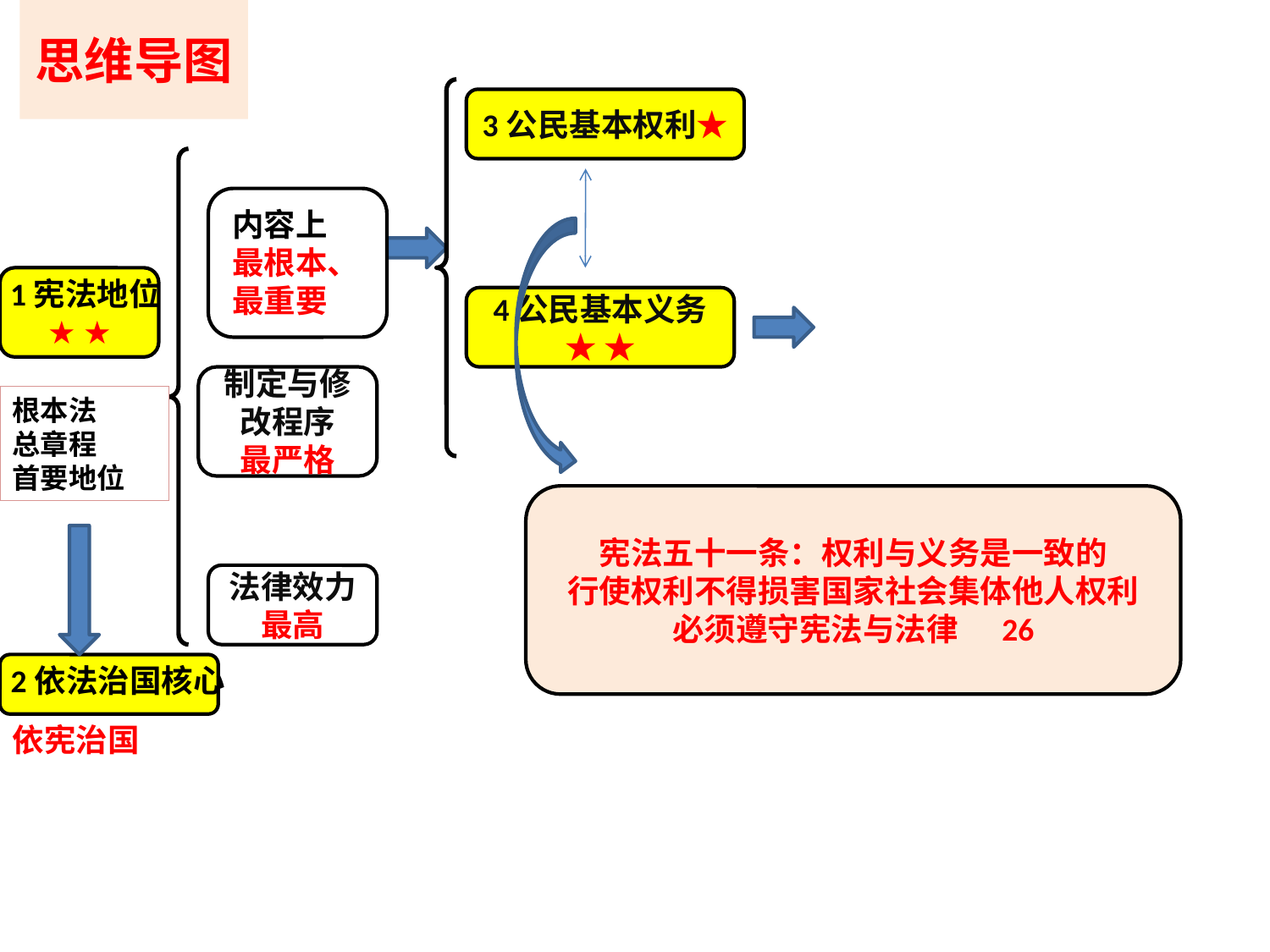

# 思维导图

3公民基本权利★

内容上
最根本、
最重要

★ ★
1宪法地位
4公民基本义务★ ★

制定与修改程序
最严格

根本法
总章程
首要地位
宪法五十一条：权利与义务是一致的
行使权利不得损害国家社会集体他人权利
必须遵守宪法与法律     26

法律效力
最高

2依法治国核心
依宪治国